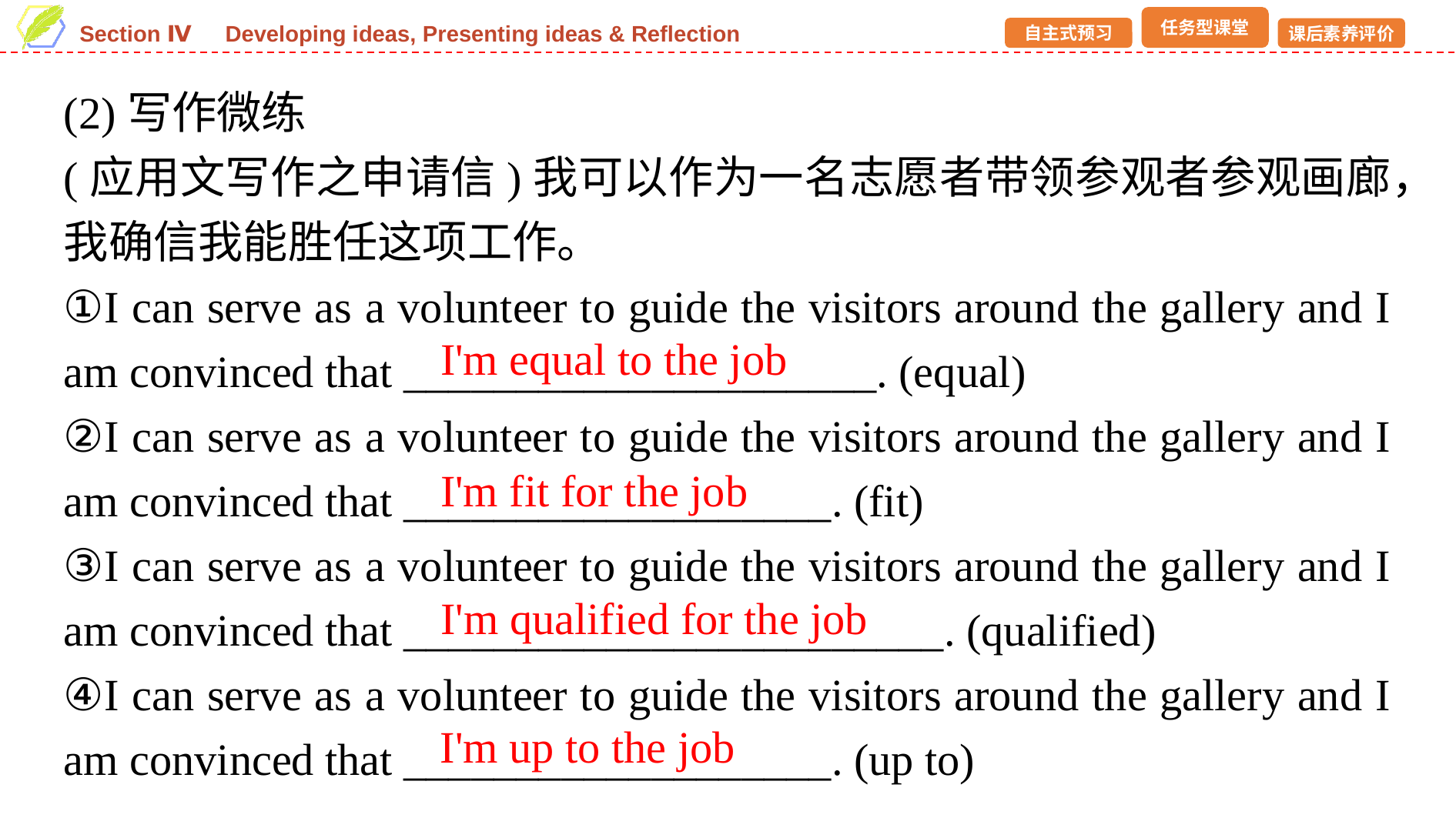

(2)写作微练
(应用文写作之申请信)我可以作为一名志愿者带领参观者参观画廊，我确信我能胜任这项工作。
①I can serve as a volunteer to guide the visitors around the gallery and I am convinced that _____________________. (equal)
②I can serve as a volunteer to guide the visitors around the gallery and I am convinced that ___________________. (fit)
③I can serve as a volunteer to guide the visitors around the gallery and I am convinced that ________________________. (qualified)
④I can serve as a volunteer to guide the visitors around the gallery and I am convinced that ___________________. (up to)
I'm equal to the job
I'm fit for the job
I'm qualified for the job
I'm up to the job